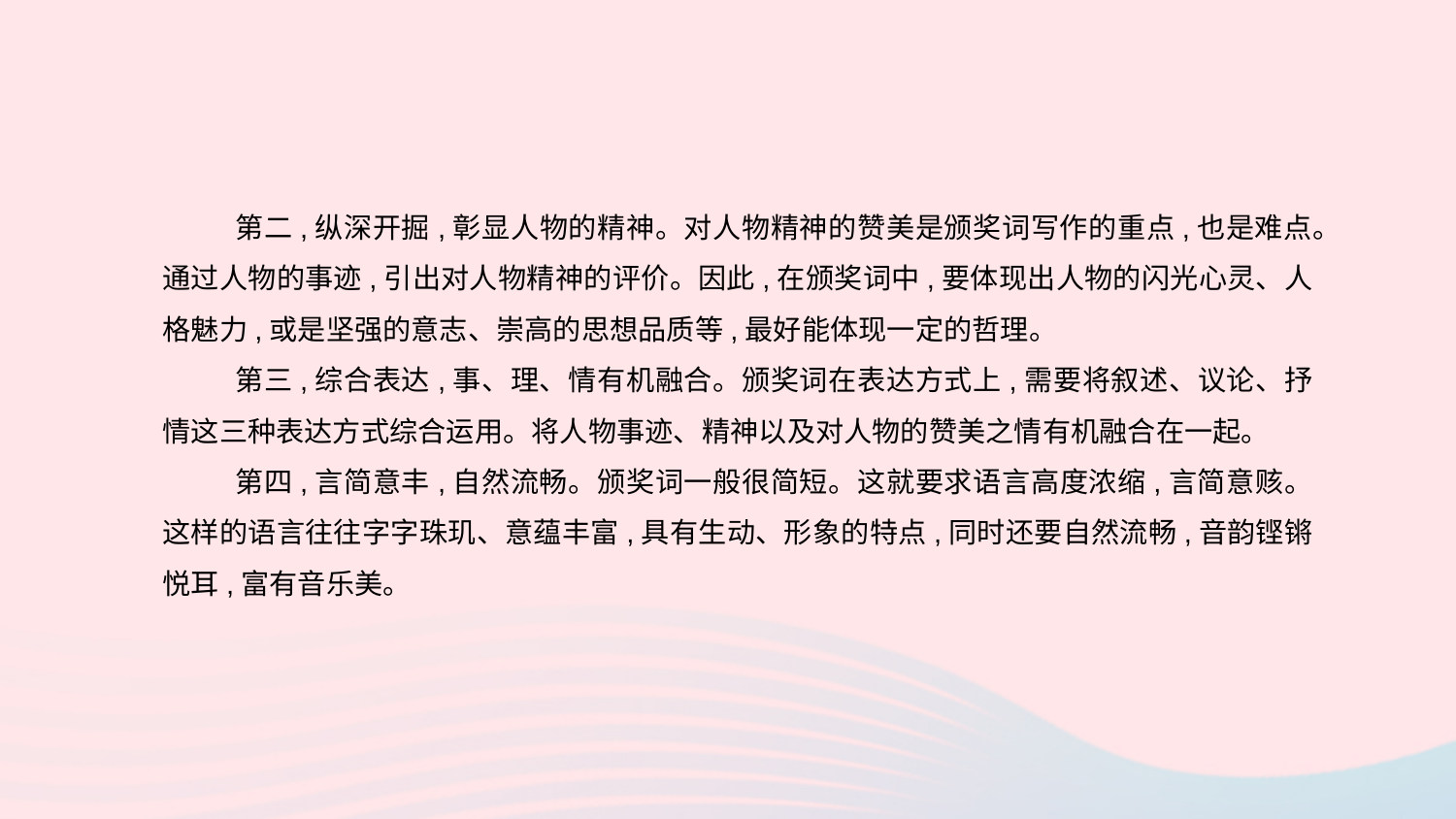

第二,纵深开掘,彰显人物的精神。对人物精神的赞美是颁奖词写作的重点,也是难点。通过人物的事迹,引出对人物精神的评价。因此,在颁奖词中,要体现出人物的闪光心灵、人格魅力,或是坚强的意志、崇高的思想品质等,最好能体现一定的哲理。
第三,综合表达,事、理、情有机融合。颁奖词在表达方式上,需要将叙述、议论、抒情这三种表达方式综合运用。将人物事迹、精神以及对人物的赞美之情有机融合在一起。
第四,言简意丰,自然流畅。颁奖词一般很简短。这就要求语言高度浓缩,言简意赅。这样的语言往往字字珠玑、意蕴丰富,具有生动、形象的特点,同时还要自然流畅,音韵铿锵悦耳,富有音乐美。